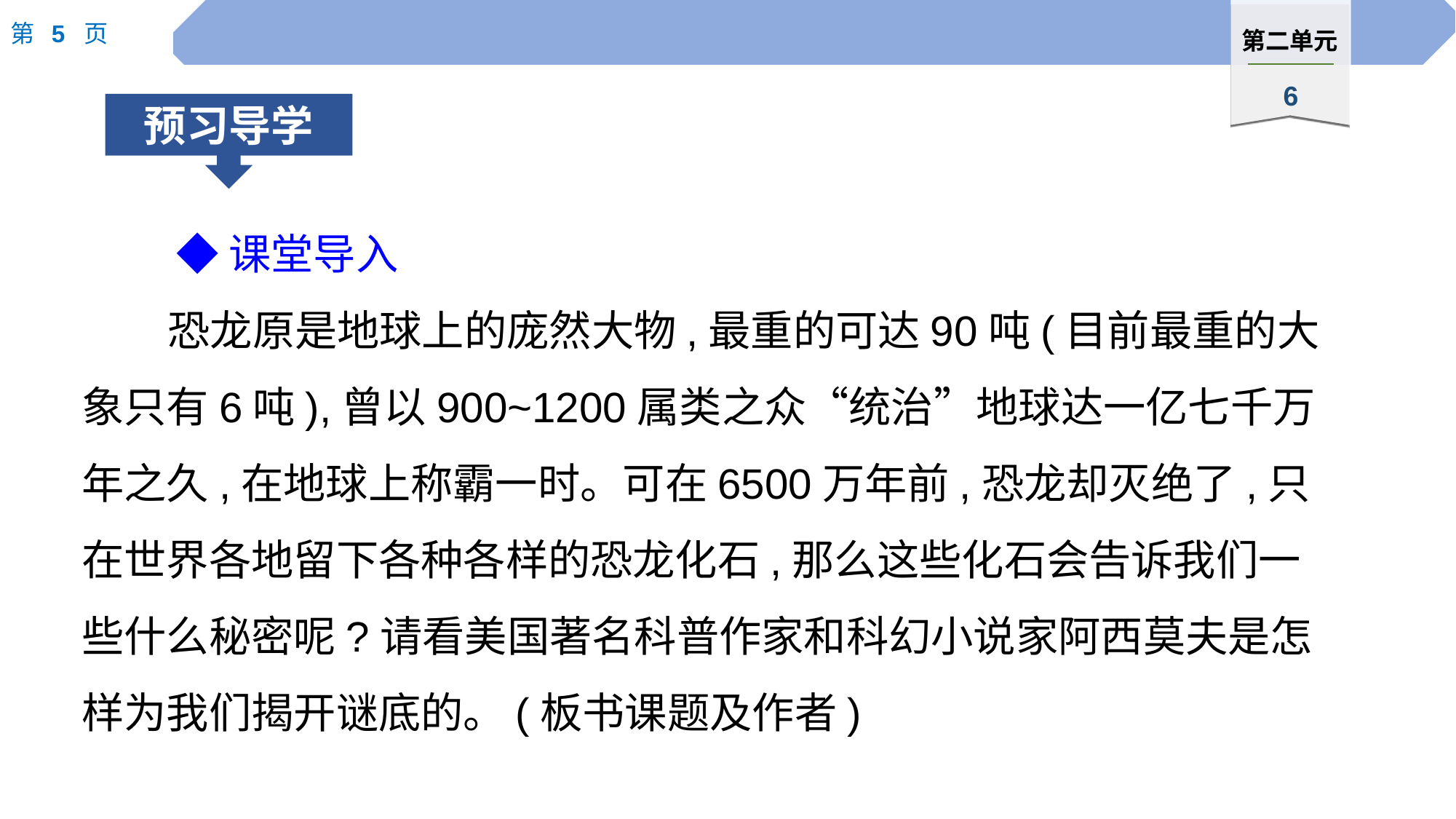

◆课堂导入

恐龙原是地球上的庞然大物,最重的可达90吨(目前最重的大象只有6吨),曾以900~1200属类之众“统治”地球达一亿七千万年之久,在地球上称霸一时。可在6500万年前,恐龙却灭绝了,只在世界各地留下各种各样的恐龙化石,那么这些化石会告诉我们一些什么秘密呢?请看美国著名科普作家和科幻小说家阿西莫夫是怎样为我们揭开谜底的。(板书课题及作者)